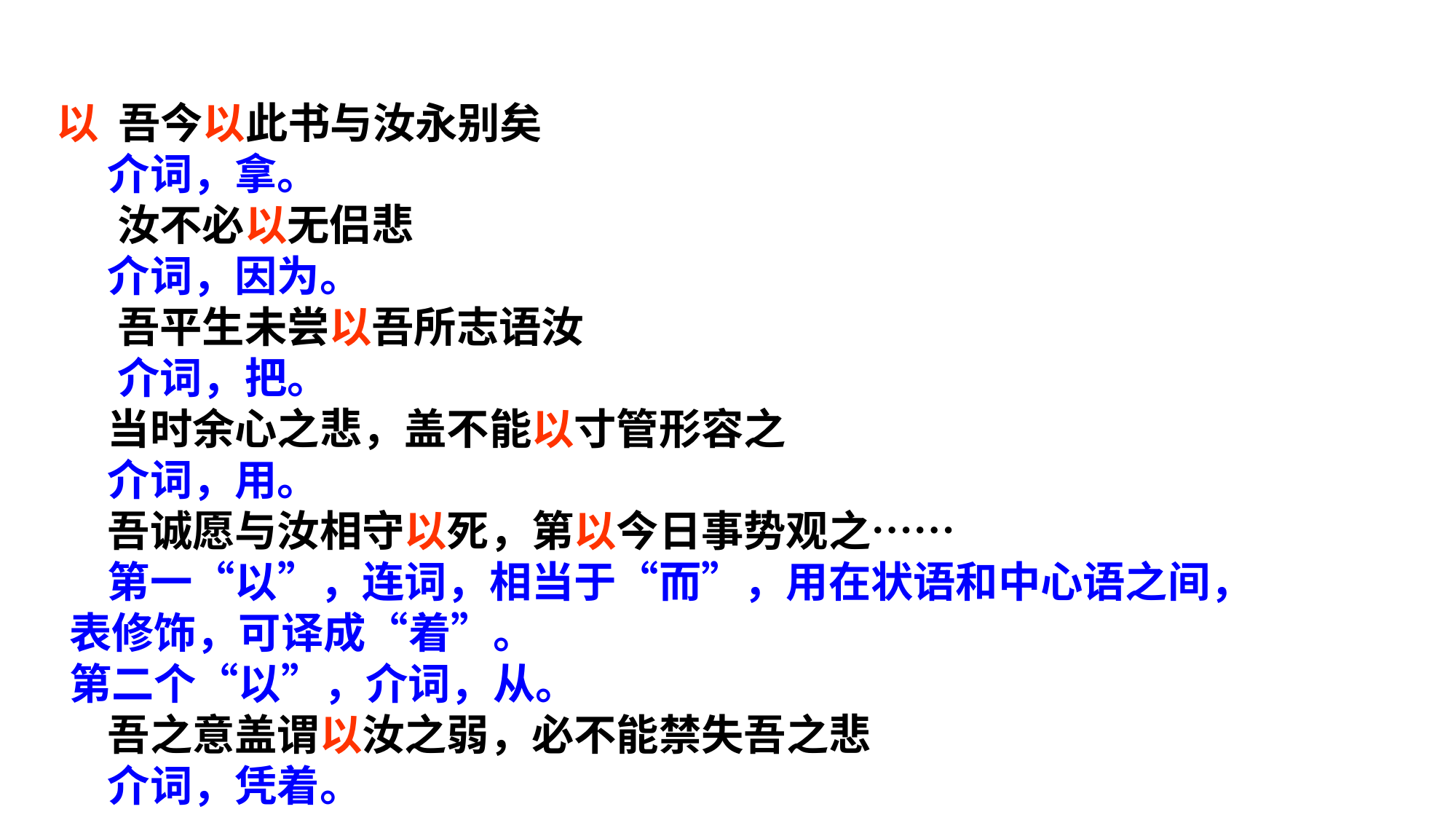

以  吾今以此书与汝永别矣
         介词，拿。
          汝不必以无侣悲
         介词，因为。
          吾平生未尝以吾所志语汝
          介词，把。
         当时余心之悲，盖不能以寸管形容之
         介词，用。
         吾诚愿与汝相守以死，第以今日事势观之……
         第一“以”，连词，相当于“而”，用在状语和中心语之间，
     表修饰，可译成“着”。
     第二个“以”，介词，从。
         吾之意盖谓以汝之弱，必不能禁失吾之悲
         介词，凭着。